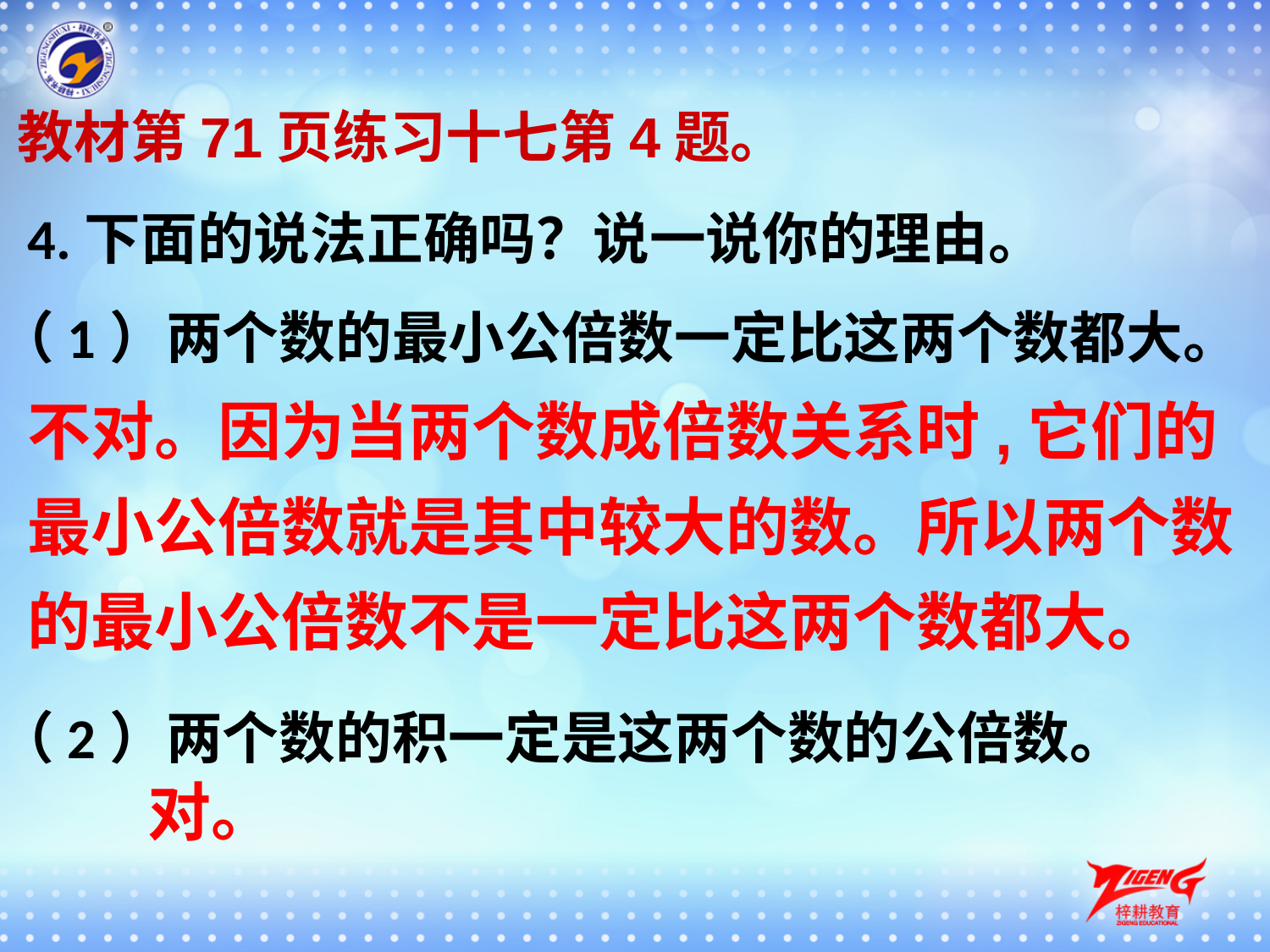

教材第71页练习十七第4题。
4.下面的说法正确吗？说一说你的理由。
（1）两个数的最小公倍数一定比这两个数都大。
不对。因为当两个数成倍数关系时,它们的最小公倍数就是其中较大的数。所以两个数的最小公倍数不是一定比这两个数都大。
（2）两个数的积一定是这两个数的公倍数。
对。